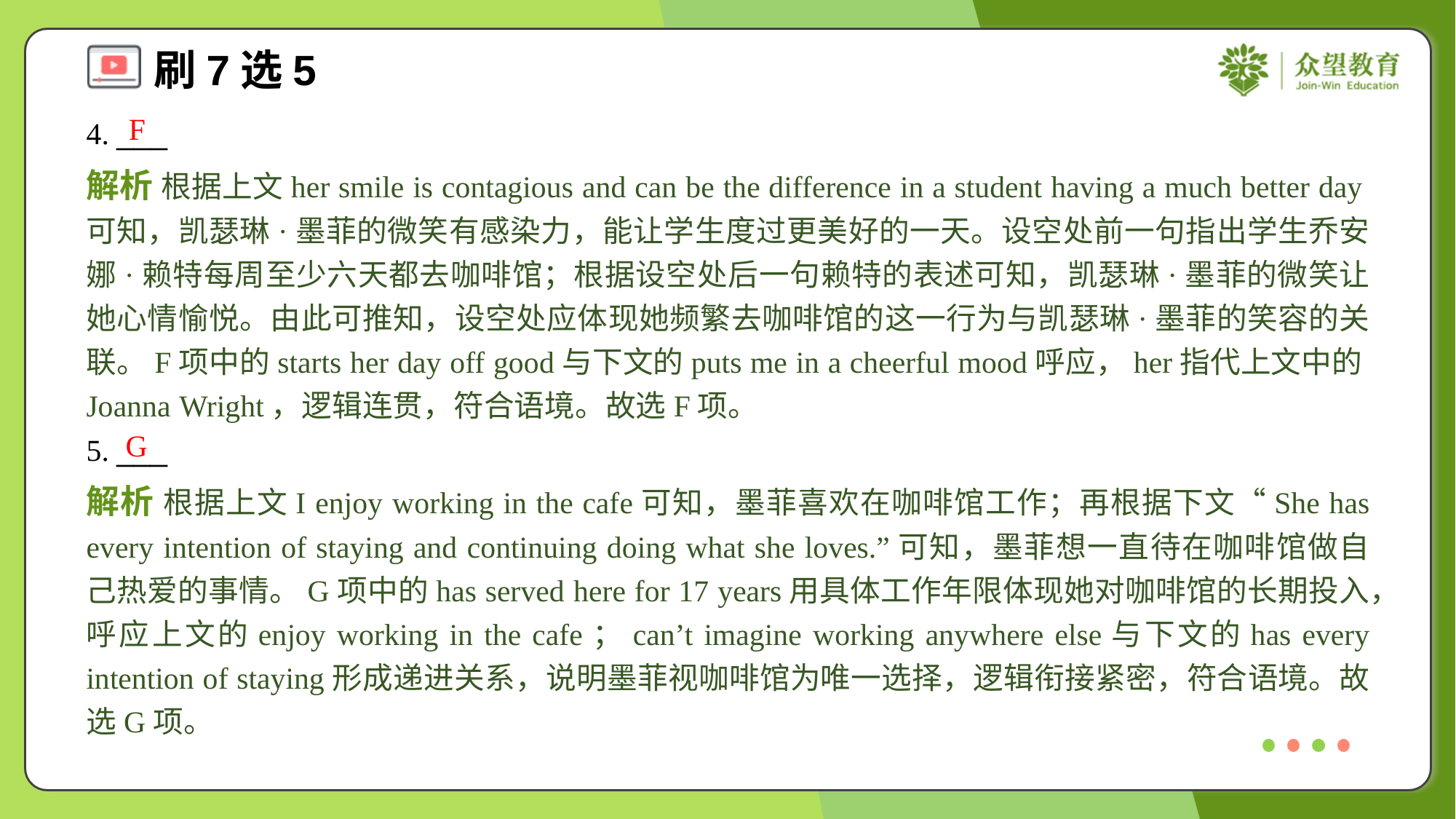

F
4. ___
解析 根据上文her smile is contagious and can be the difference in a student having a much better day可知，凯瑟琳·墨菲的微笑有感染力，能让学生度过更美好的一天。设空处前一句指出学生乔安娜·赖特每周至少六天都去咖啡馆；根据设空处后一句赖特的表述可知，凯瑟琳·墨菲的微笑让她心情愉悦。由此可推知，设空处应体现她频繁去咖啡馆的这一行为与凯瑟琳·墨菲的笑容的关联。F项中的starts her day off good与下文的puts me in a cheerful mood呼应，her指代上文中的Joanna Wright，逻辑连贯，符合语境。故选F项。
G
5. ___
解析 根据上文I enjoy working in the cafe可知，墨菲喜欢在咖啡馆工作；再根据下文“She has every intention of staying and continuing doing what she loves.”可知，墨菲想一直待在咖啡馆做自己热爱的事情。G项中的has served here for 17 years用具体工作年限体现她对咖啡馆的长期投入，呼应上文的enjoy working in the cafe；can’t imagine working anywhere else与下文的has every intention of staying形成递进关系，说明墨菲视咖啡馆为唯一选择，逻辑衔接紧密，符合语境。故选G项。